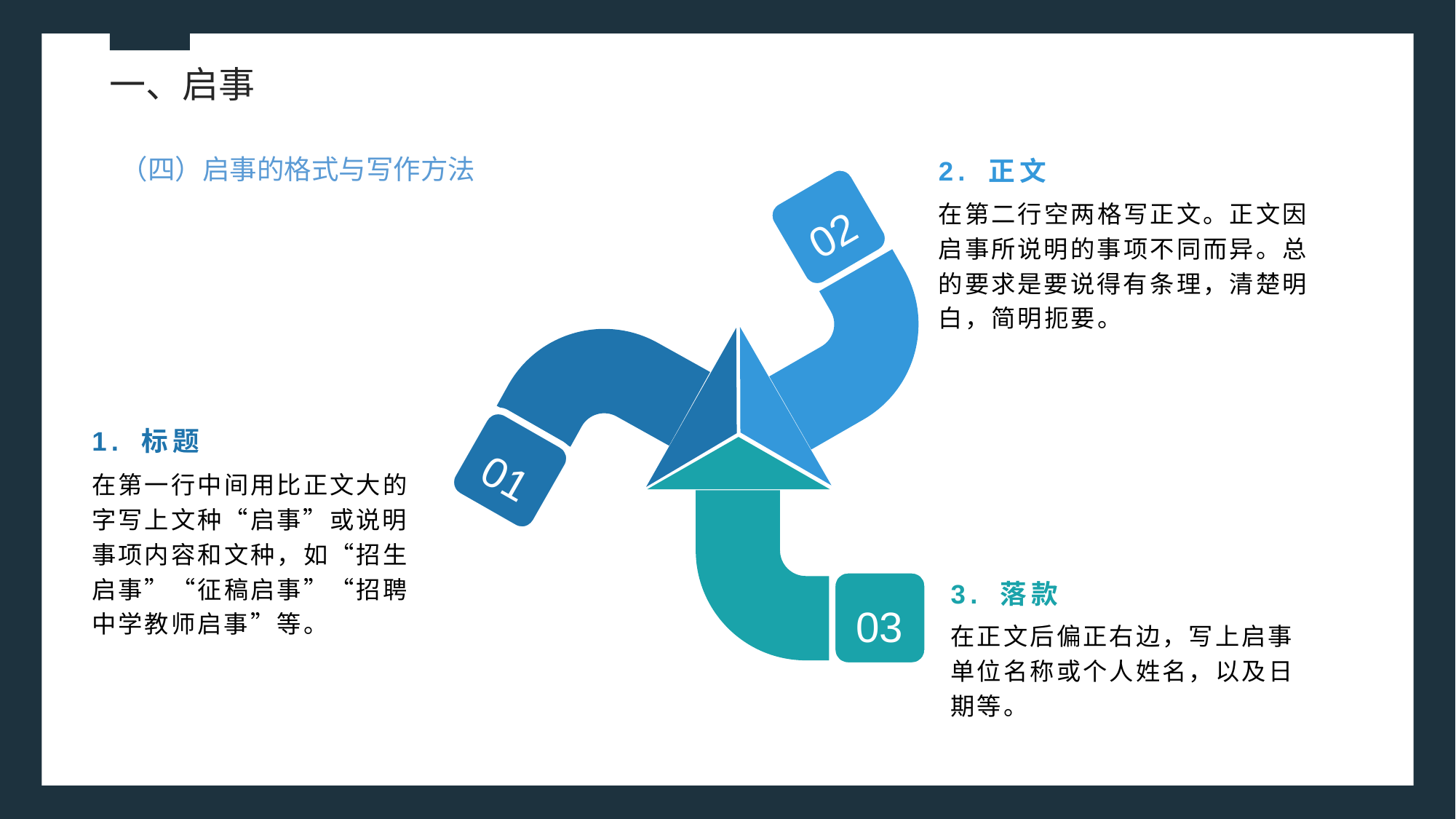

一、启事
（四）启事的格式与写作方法
2. 正文
02
在第二行空两格写正文。正文因启事所说明的事项不同而异。总的要求是要说得有条理，清楚明白，简明扼要。

1. 标题
01

在第一行中间用比正文大的字写上文种“启事”或说明事项内容和文种，如“招生
启事”“征稿启事”“招聘中学教师启事”等。

3. 落款
03
在正文后偏正右边，写上启事单位名称或个人姓名，以及日期等。